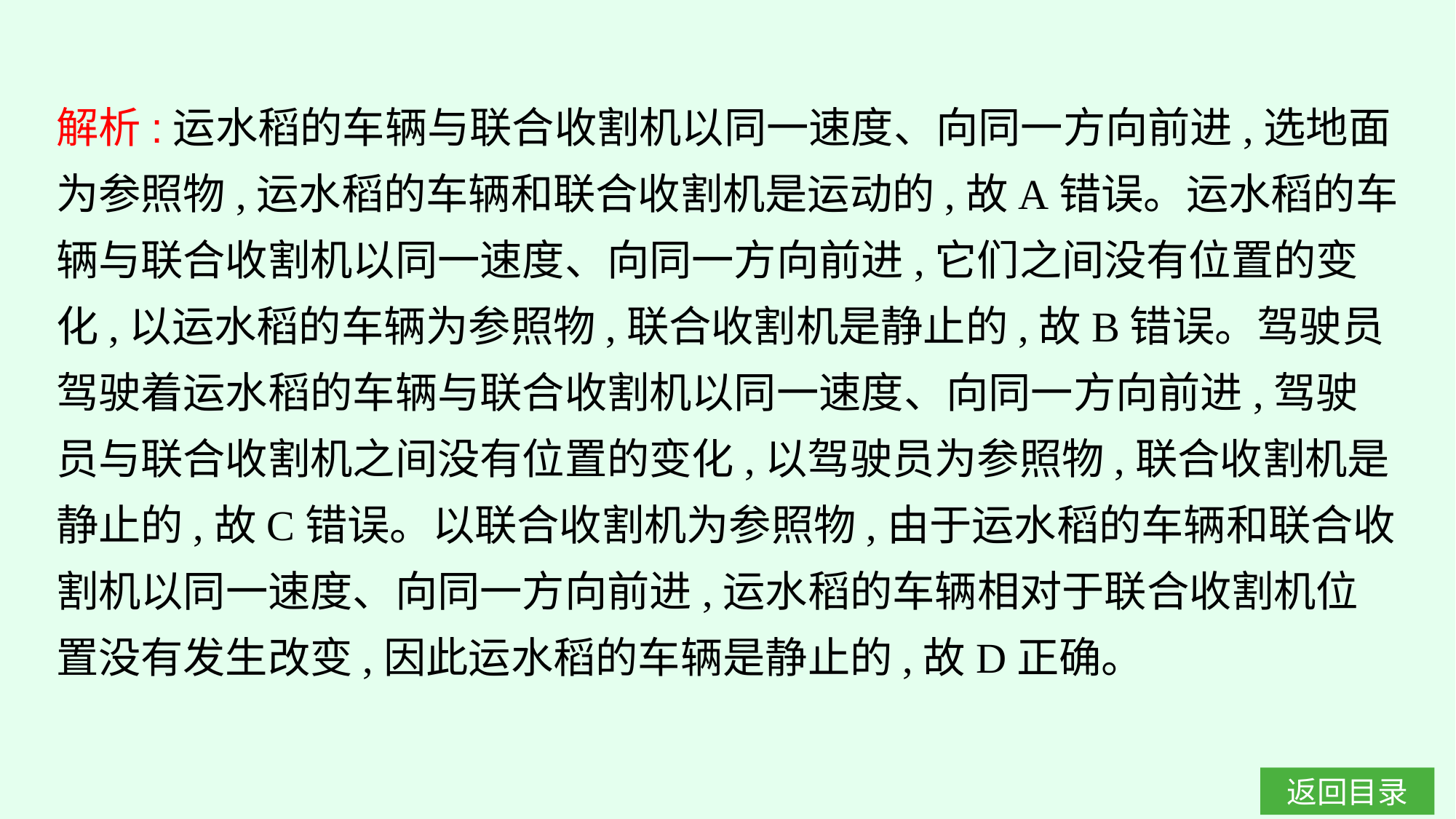

解析:运水稻的车辆与联合收割机以同一速度、向同一方向前进,选地面为参照物,运水稻的车辆和联合收割机是运动的,故A错误。运水稻的车辆与联合收割机以同一速度、向同一方向前进,它们之间没有位置的变化,以运水稻的车辆为参照物,联合收割机是静止的,故B错误。驾驶员驾驶着运水稻的车辆与联合收割机以同一速度、向同一方向前进,驾驶员与联合收割机之间没有位置的变化,以驾驶员为参照物,联合收割机是静止的,故C错误。以联合收割机为参照物,由于运水稻的车辆和联合收割机以同一速度、向同一方向前进,运水稻的车辆相对于联合收割机位置没有发生改变,因此运水稻的车辆是静止的,故D正确。